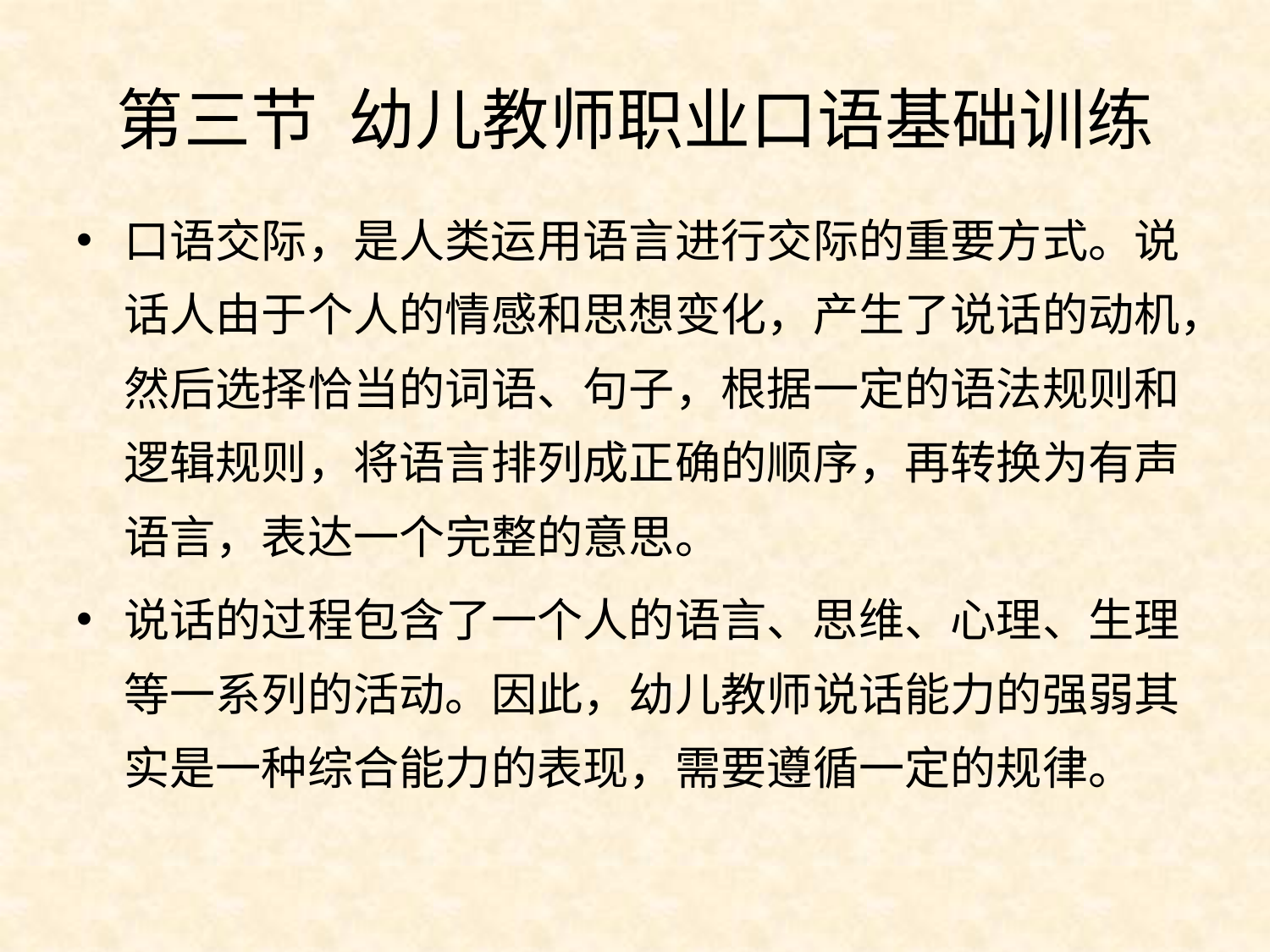

# 第三节  幼儿教师职业口语基础训练
口语交际，是人类运用语言进行交际的重要方式。说话人由于个人的情感和思想变化，产生了说话的动机，然后选择恰当的词语、句子，根据一定的语法规则和逻辑规则，将语言排列成正确的顺序，再转换为有声语言，表达一个完整的意思。
说话的过程包含了一个人的语言、思维、心理、生理等一系列的活动。因此，幼儿教师说话能力的强弱其实是一种综合能力的表现，需要遵循一定的规律。